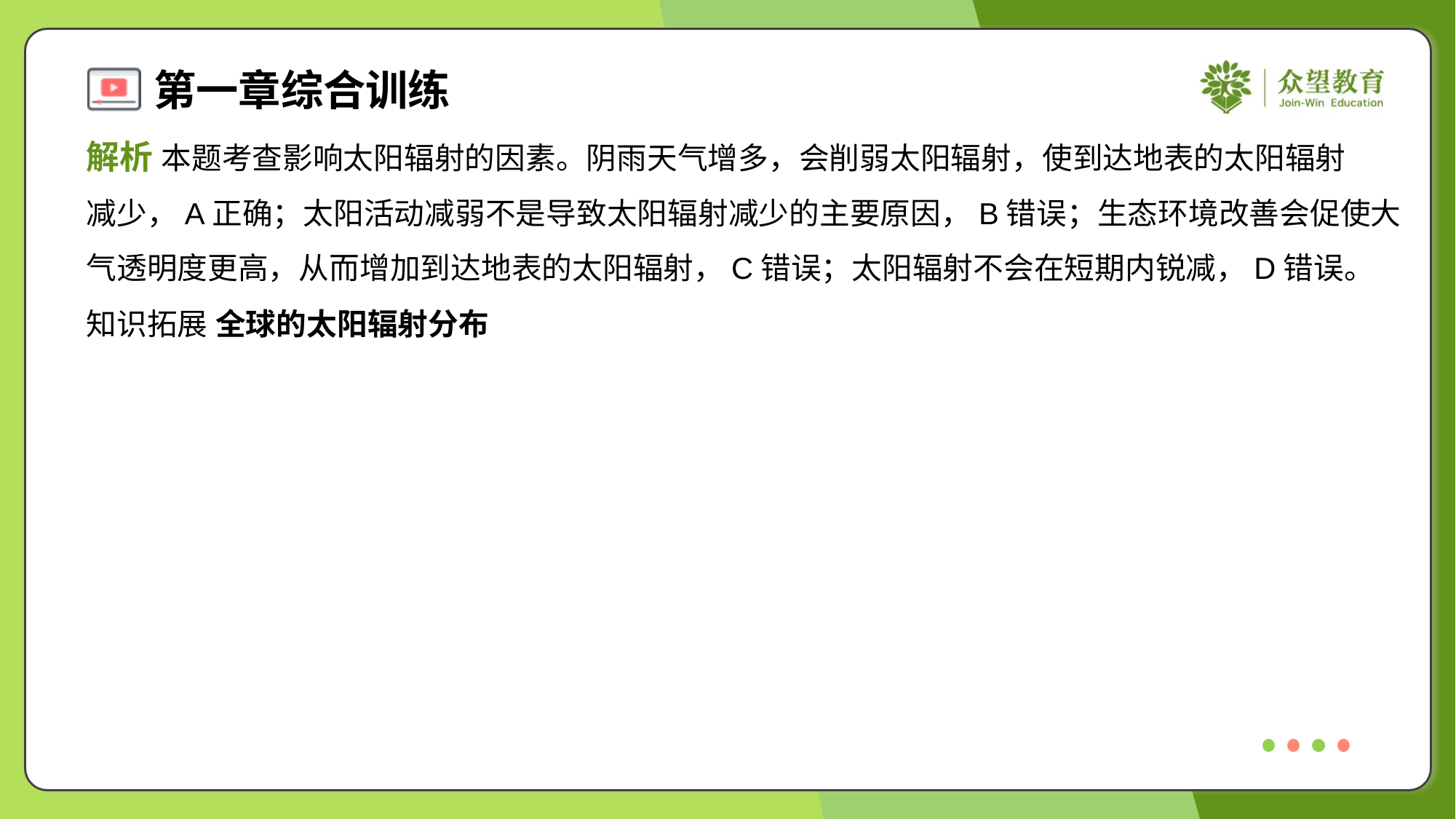

解析 本题考查影响太阳辐射的因素。阴雨天气增多，会削弱太阳辐射，使到达地表的太阳辐射
减少，A正确；太阳活动减弱不是导致太阳辐射减少的主要原因，B错误；生态环境改善会促使大
气透明度更高，从而增加到达地表的太阳辐射，C错误；太阳辐射不会在短期内锐减，D错误。
知识拓展 全球的太阳辐射分布